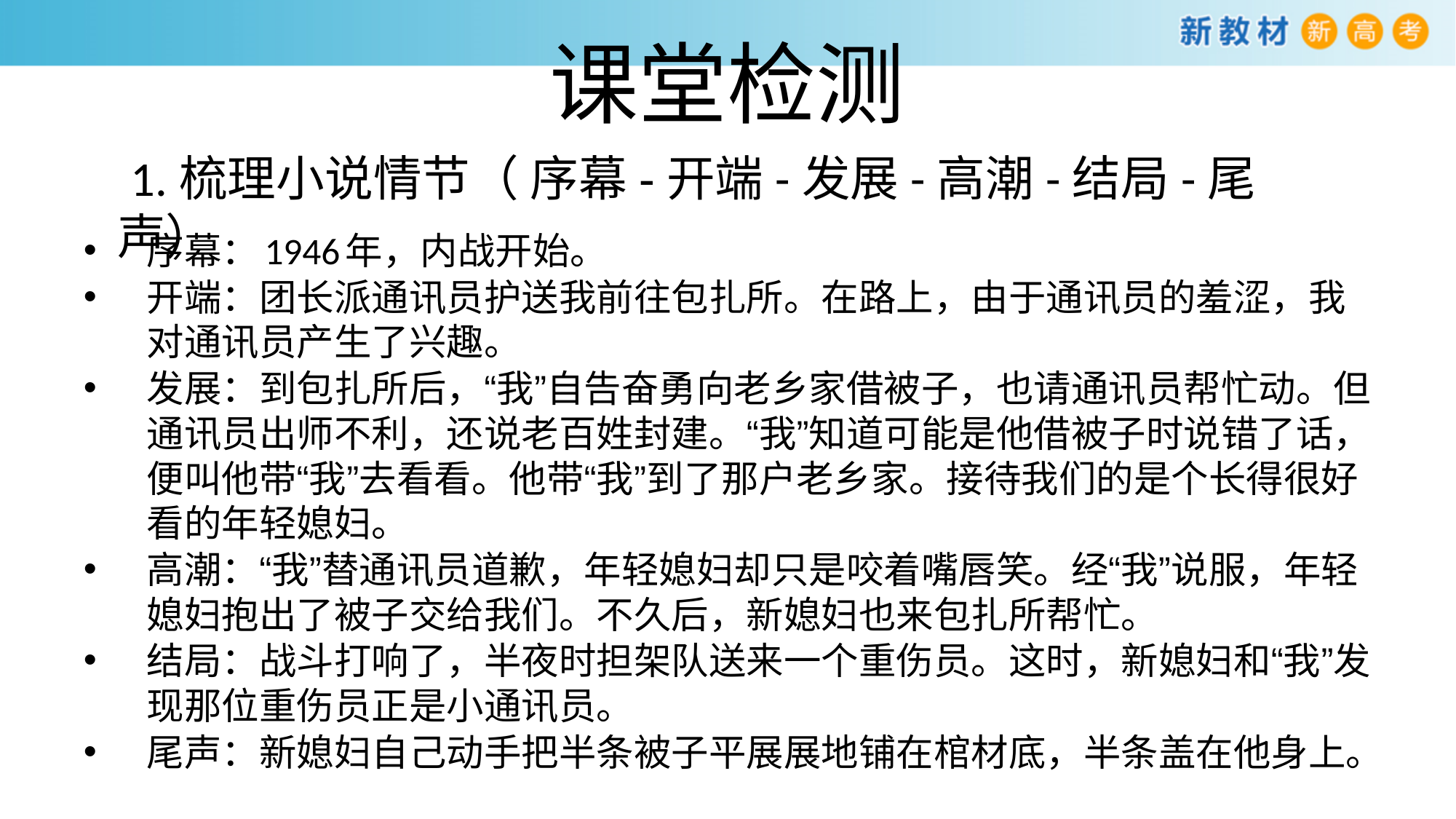

# 课堂检测
1.梳理小说情节（ 序幕-开端-发展-高潮-结局-尾声）
序幕：1946年，内战开始。
开端：团长派通讯员护送我前往包扎所。在路上，由于通讯员的羞涩，我对通讯员产生了兴趣。
发展：到包扎所后，“我”自告奋勇向老乡家借被子，也请通讯员帮忙动。但通讯员出师不利，还说老百姓封建。“我”知道可能是他借被子时说错了话，便叫他带“我”去看看。他带“我”到了那户老乡家。接待我们的是个长得很好看的年轻媳妇。
高潮：“我”替通讯员道歉，年轻媳妇却只是咬着嘴唇笑。经“我”说服，年轻媳妇抱出了被子交给我们。不久后，新媳妇也来包扎所帮忙。
结局：战斗打响了，半夜时担架队送来一个重伤员。这时，新媳妇和“我”发现那位重伤员正是小通讯员。
尾声：新媳妇自己动手把半条被子平展展地铺在棺材底，半条盖在他身上。